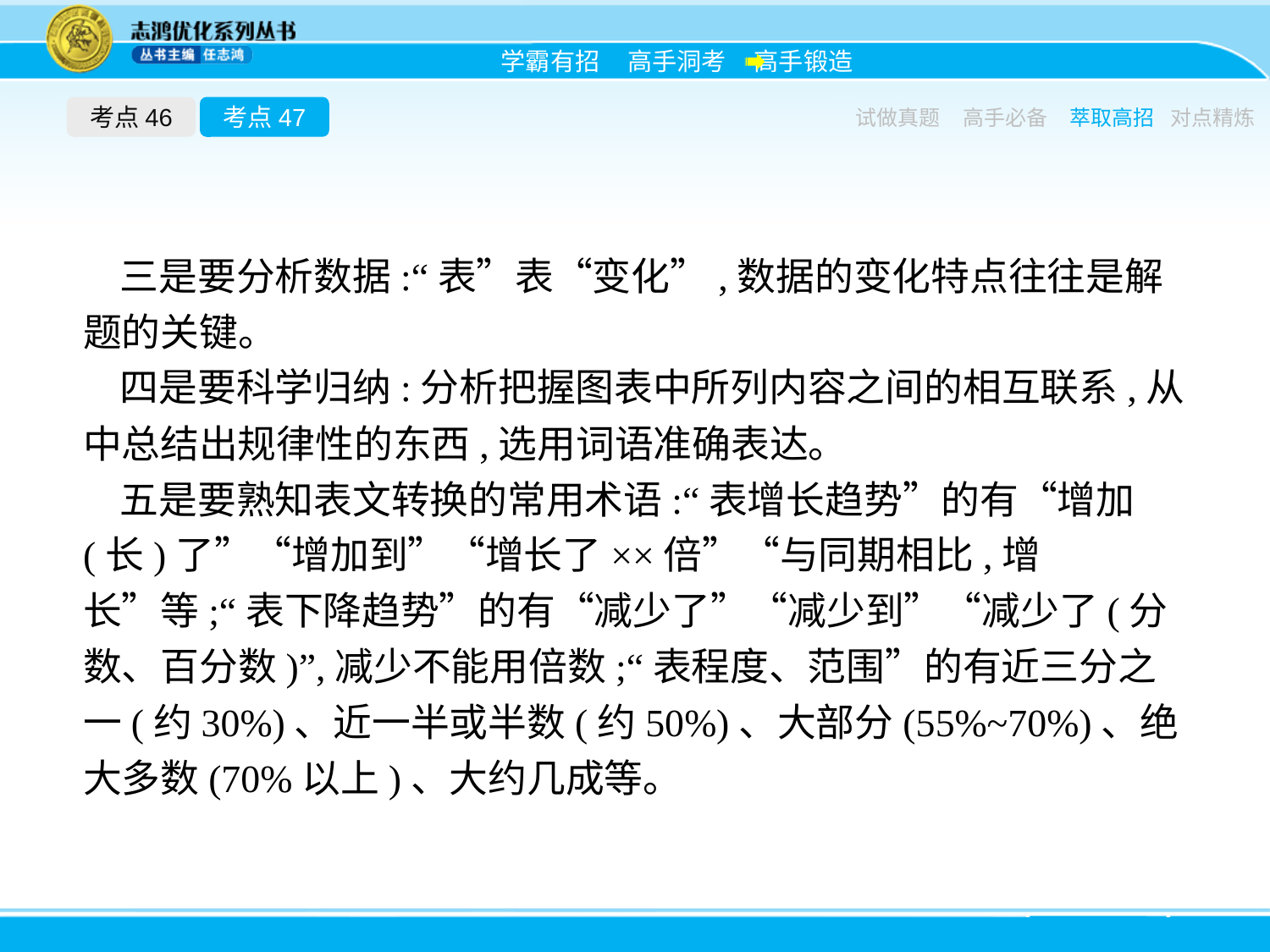

考点46
考点47
试做真题
高手必备
萃取高招
对点精炼
三是要分析数据:“表”表“变化”,数据的变化特点往往是解题的关键。
四是要科学归纳:分析把握图表中所列内容之间的相互联系,从中总结出规律性的东西,选用词语准确表达。
五是要熟知表文转换的常用术语:“表增长趋势”的有“增加(长)了”“增加到”“增长了××倍”“与同期相比,增长”等;“表下降趋势”的有“减少了”“减少到”“减少了(分数、百分数)”,减少不能用倍数;“表程度、范围”的有近三分之一(约30%)、近一半或半数(约50%)、大部分(55%~70%)、绝大多数(70%以上)、大约几成等。